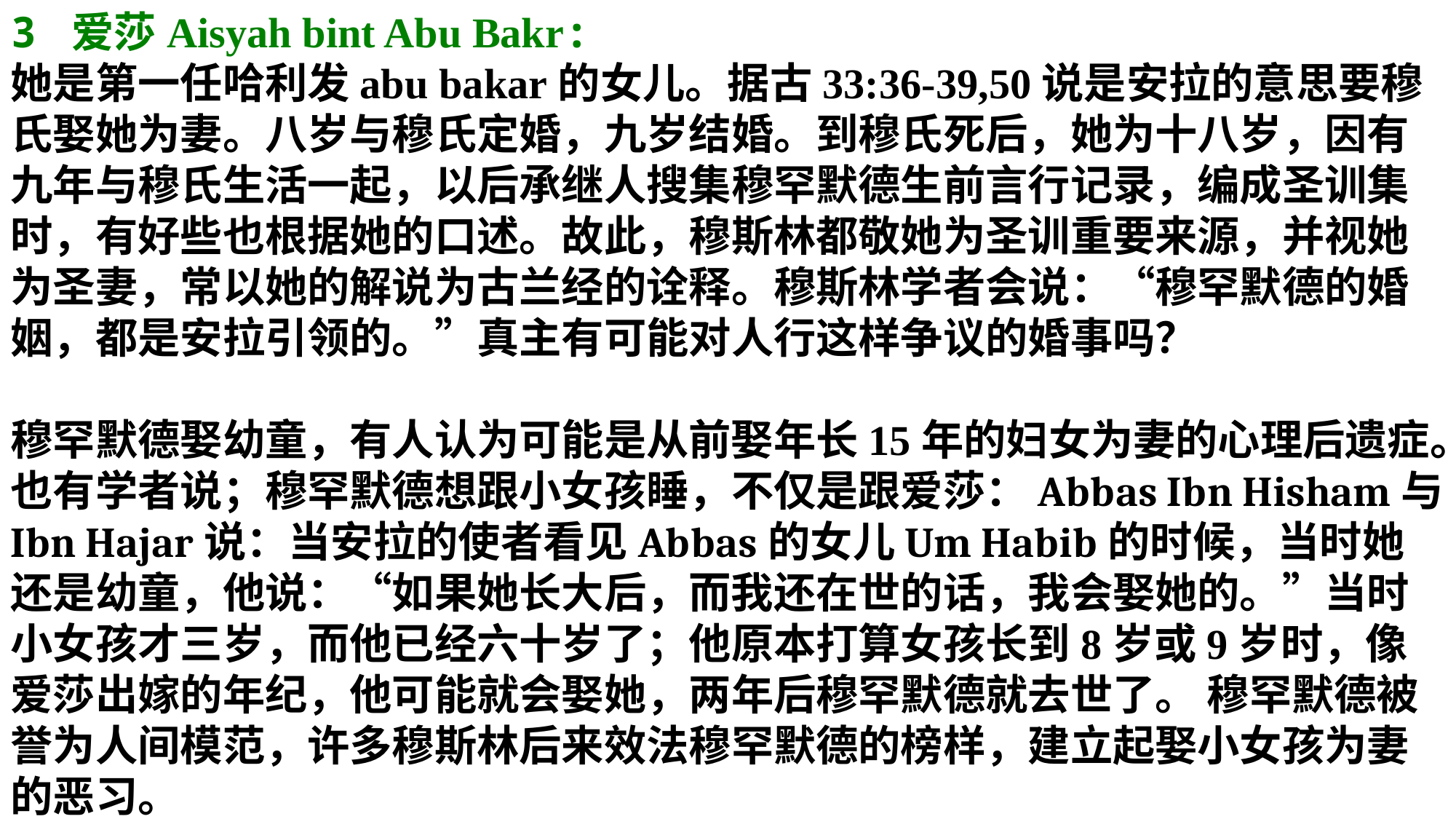

3 爱莎Aisyah bint Abu Bakr:
她是第一任哈利发abu bakar的女儿。据古33:36-39,50说是安拉的意思要穆氏娶她为妻。八岁与穆氏定婚，九岁结婚。到穆氏死后，她为十八岁，因有九年与穆氏生活一起，以后承继人搜集穆罕默德生前言行记录，编成圣训集时，有好些也根据她的口述。故此，穆斯林都敬她为圣训重要来源，并视她为圣妻，常以她的解说为古兰经的诠释。穆斯林学者会说：“穆罕默德的婚姻，都是安拉引领的。”真主有可能对人行这样争议的婚事吗？

穆罕默德娶幼童，有人认为可能是从前娶年长15年的妇女为妻的心理后遗症。也有学者说；穆罕默德想跟小女孩睡，不仅是跟爱莎：Abbas Ibn Hisham与Ibn Hajar说：当安拉的使者看见Abbas的女儿Um Habib的时候，当时她还是幼童，他说：“如果她长大后，而我还在世的话，我会娶她的。”当时小女孩才三岁，而他已经六十岁了；他原本打算女孩长到8岁或9岁时，像爱莎出嫁的年纪，他可能就会娶她，两年后穆罕默德就去世了。 穆罕默德被誉为人间模范，许多穆斯林后来效法穆罕默德的榜样，建立起娶小女孩为妻的恶习。